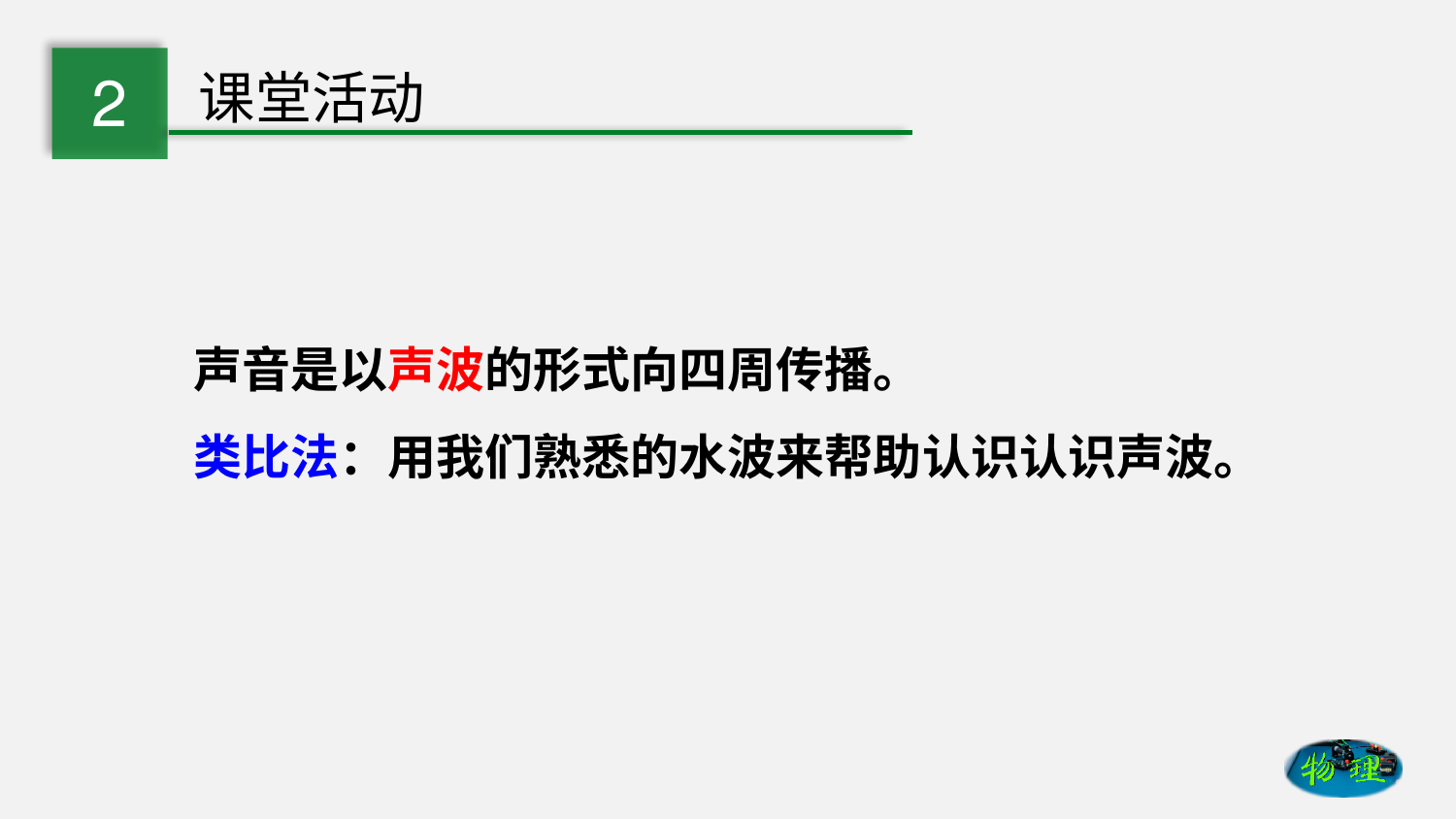

声音是以声波的形式向四周传播。
类比法：用我们熟悉的水波来帮助认识认识声波。